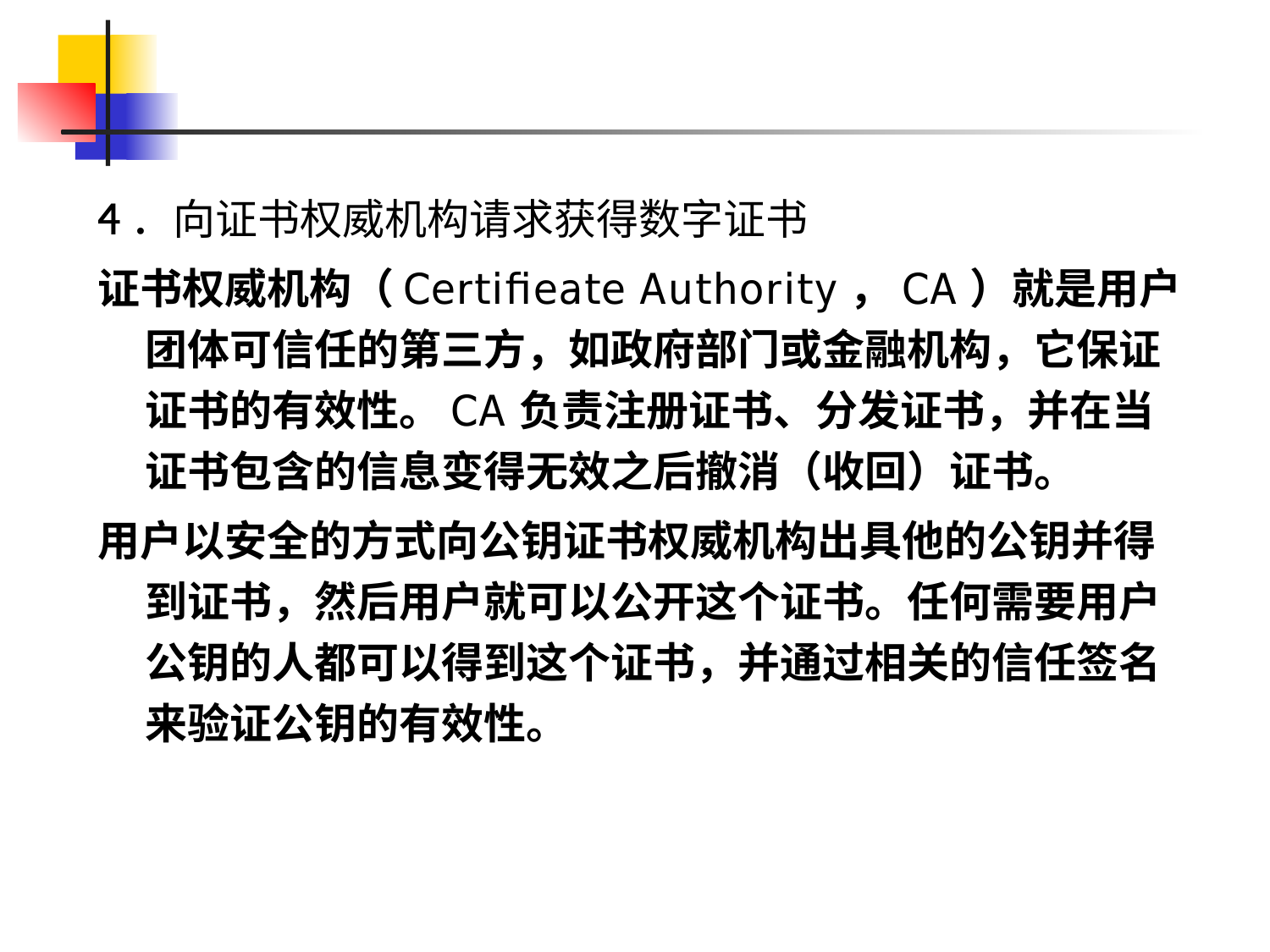

#
4．向证书权威机构请求获得数字证书
证书权威机构（Certifieate Authority，CA）就是用户团体可信任的第三方，如政府部门或金融机构，它保证证书的有效性。CA负责注册证书、分发证书，并在当证书包含的信息变得无效之后撤消（收回）证书。
用户以安全的方式向公钥证书权威机构出具他的公钥并得到证书，然后用户就可以公开这个证书。任何需要用户公钥的人都可以得到这个证书，并通过相关的信任签名来验证公钥的有效性。

63